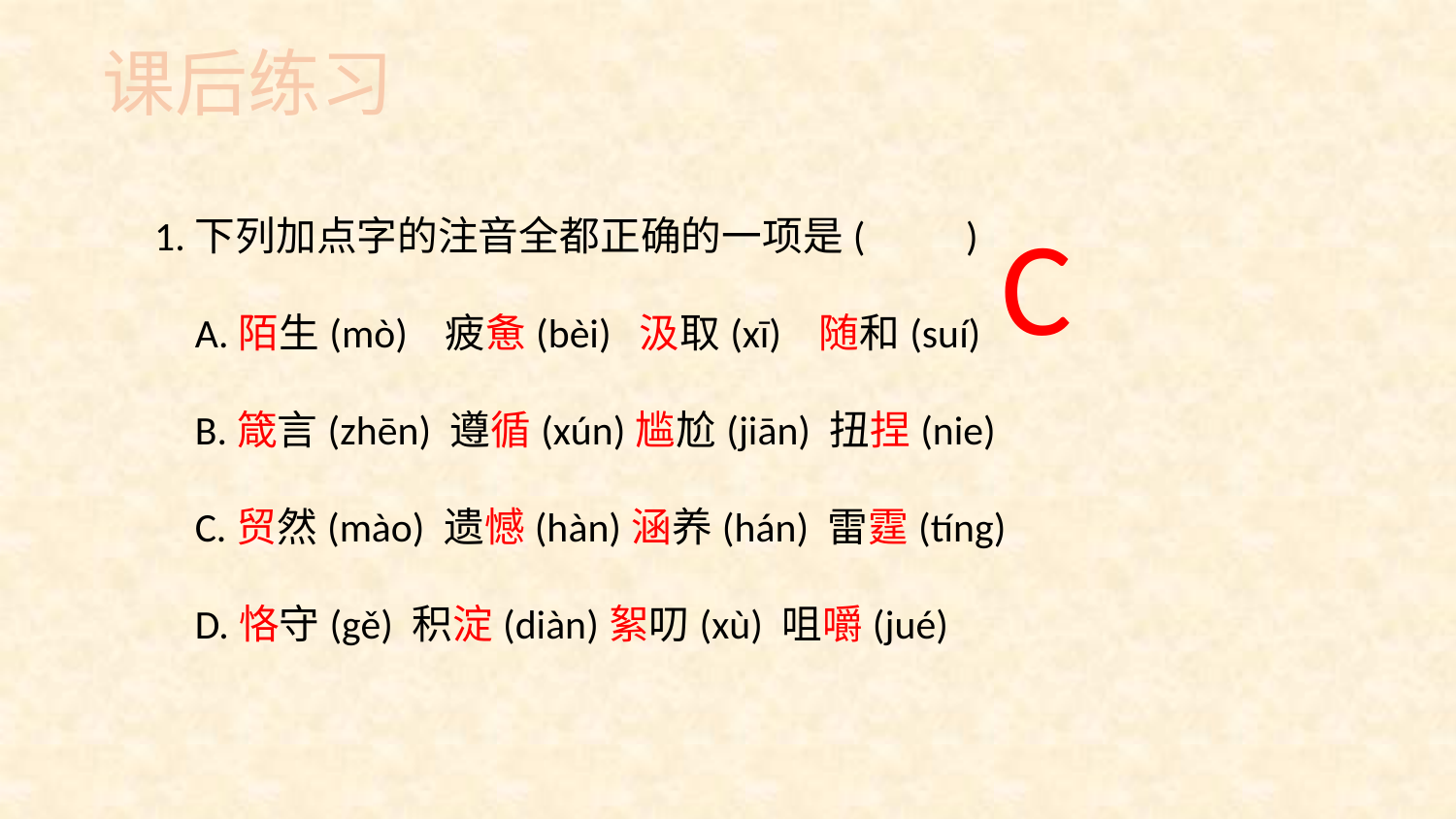

课后练习
C
　1.下列加点字的注音全都正确的一项是(　　)
　　A.陌生(mò)   疲惫(bèi)  汲取(xī)   随和(suí)
　　B.箴言(zhēn) 遵循(xún)尴尬(jiān) 扭捏(nie)
　　C.贸然(mào) 遗憾(hàn)涵养(hán) 雷霆(tíng)
　　D.恪守(gě) 积淀(diàn)絮叨(xù) 咀嚼(jué)